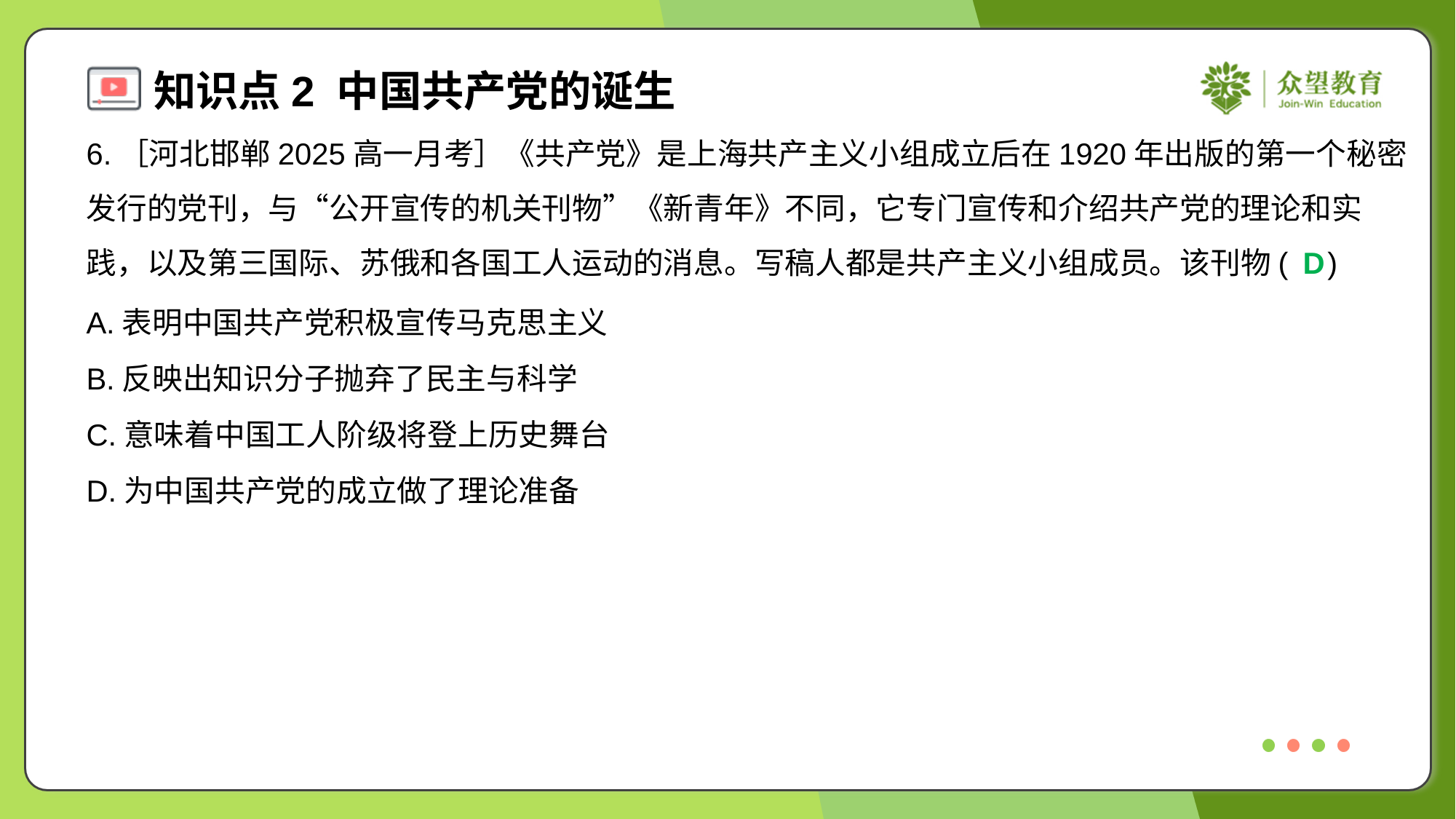

6.［河北邯郸2025高一月考］《共产党》是上海共产主义小组成立后在1920年出版的第一个秘密
发行的党刊，与“公开宣传的机关刊物”《新青年》不同，它专门宣传和介绍共产党的理论和实
践，以及第三国际、苏俄和各国工人运动的消息。写稿人都是共产主义小组成员。该刊物(     )
D
A.表明中国共产党积极宣传马克思主义
B.反映出知识分子抛弃了民主与科学
C.意味着中国工人阶级将登上历史舞台
D.为中国共产党的成立做了理论准备